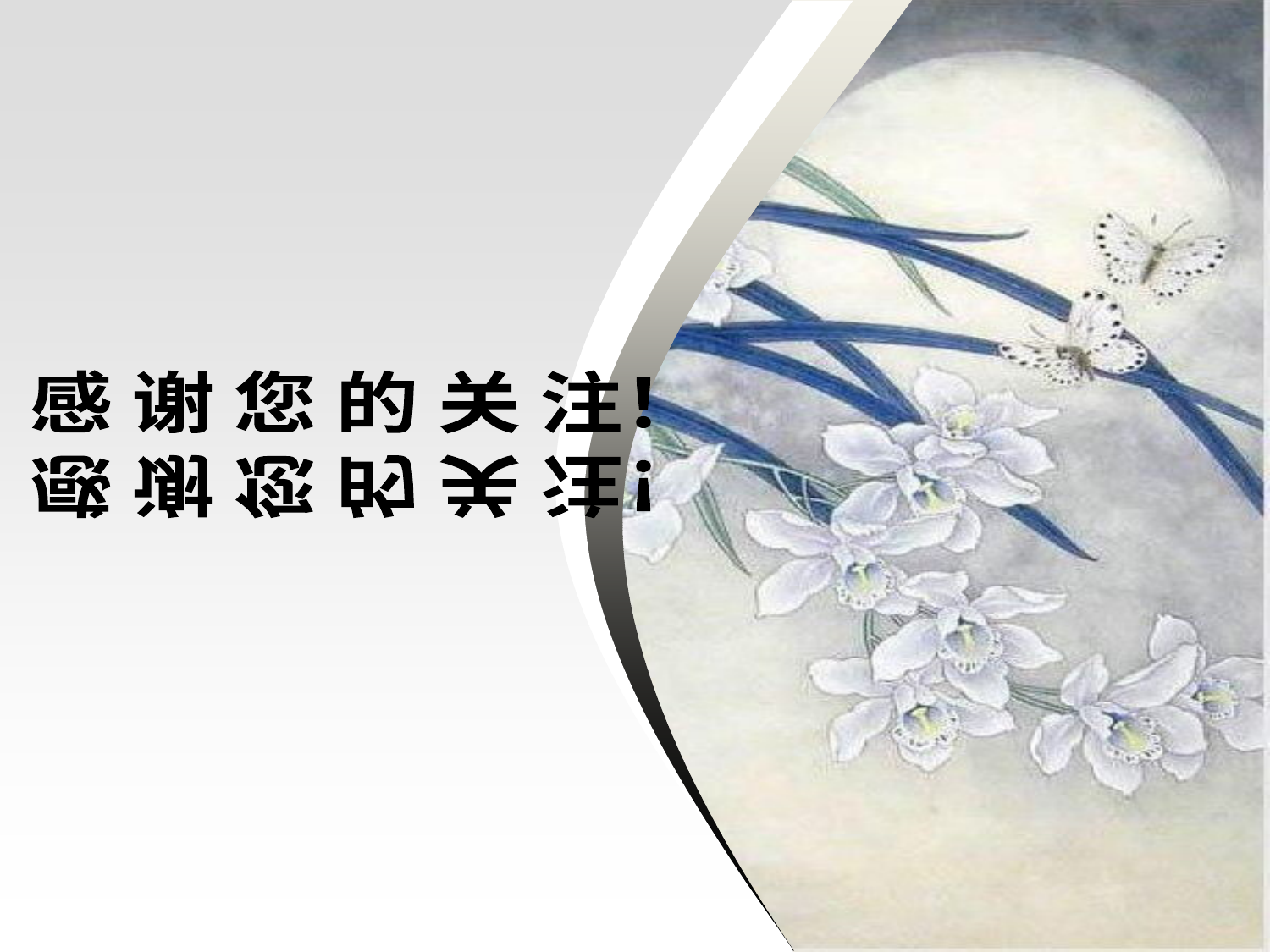

感 谢 您 的 关 注！
感 谢 您 的 关 注！